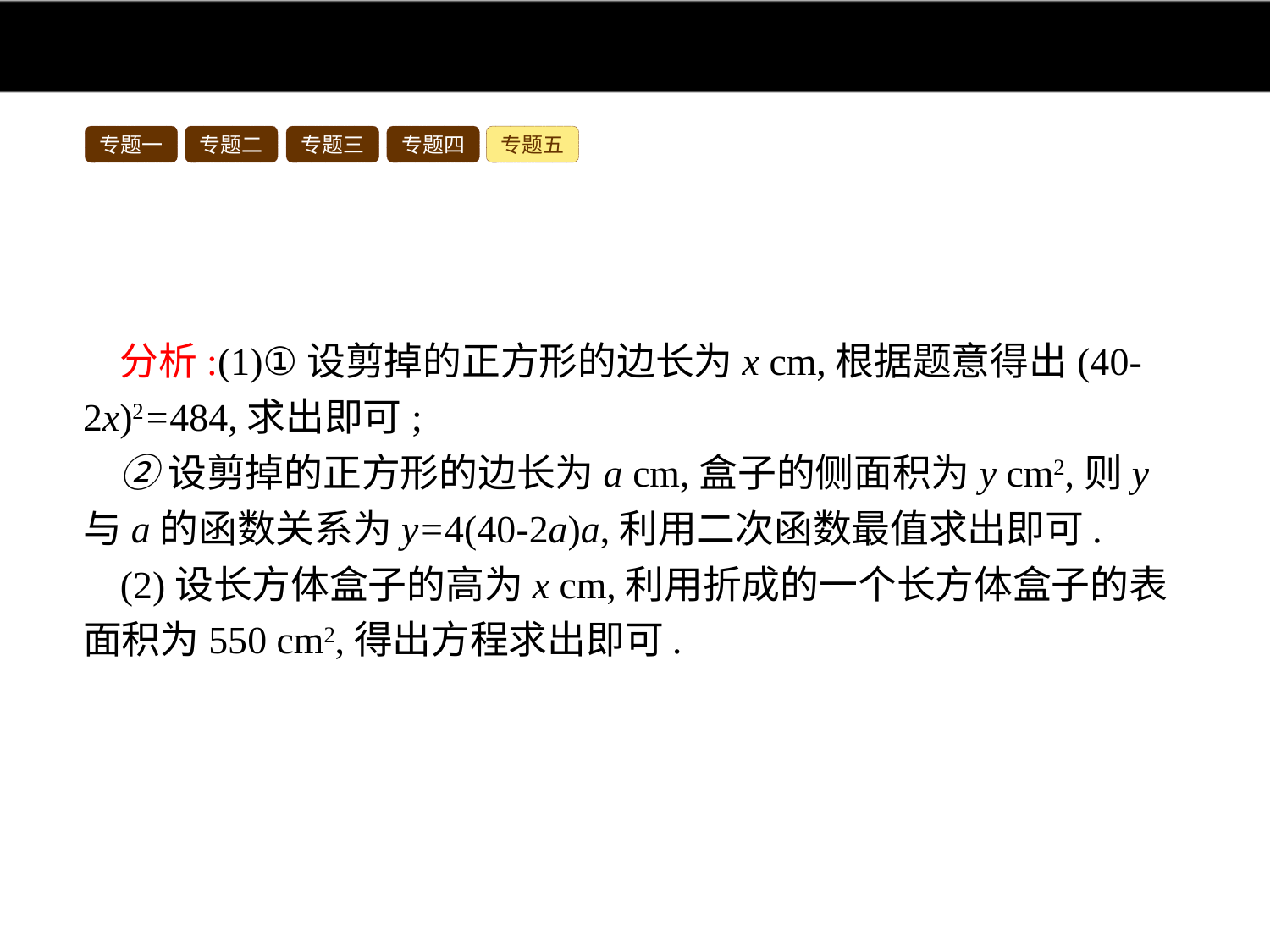

专题一
专题二
专题三
专题四
专题五
分析:(1)①设剪掉的正方形的边长为x cm,根据题意得出(40-2x)2=484,求出即可;
②设剪掉的正方形的边长为a cm,盒子的侧面积为y cm2,则y与a的函数关系为y=4(40-2a)a,利用二次函数最值求出即可.
(2)设长方体盒子的高为x cm,利用折成的一个长方体盒子的表面积为550 cm2,得出方程求出即可.